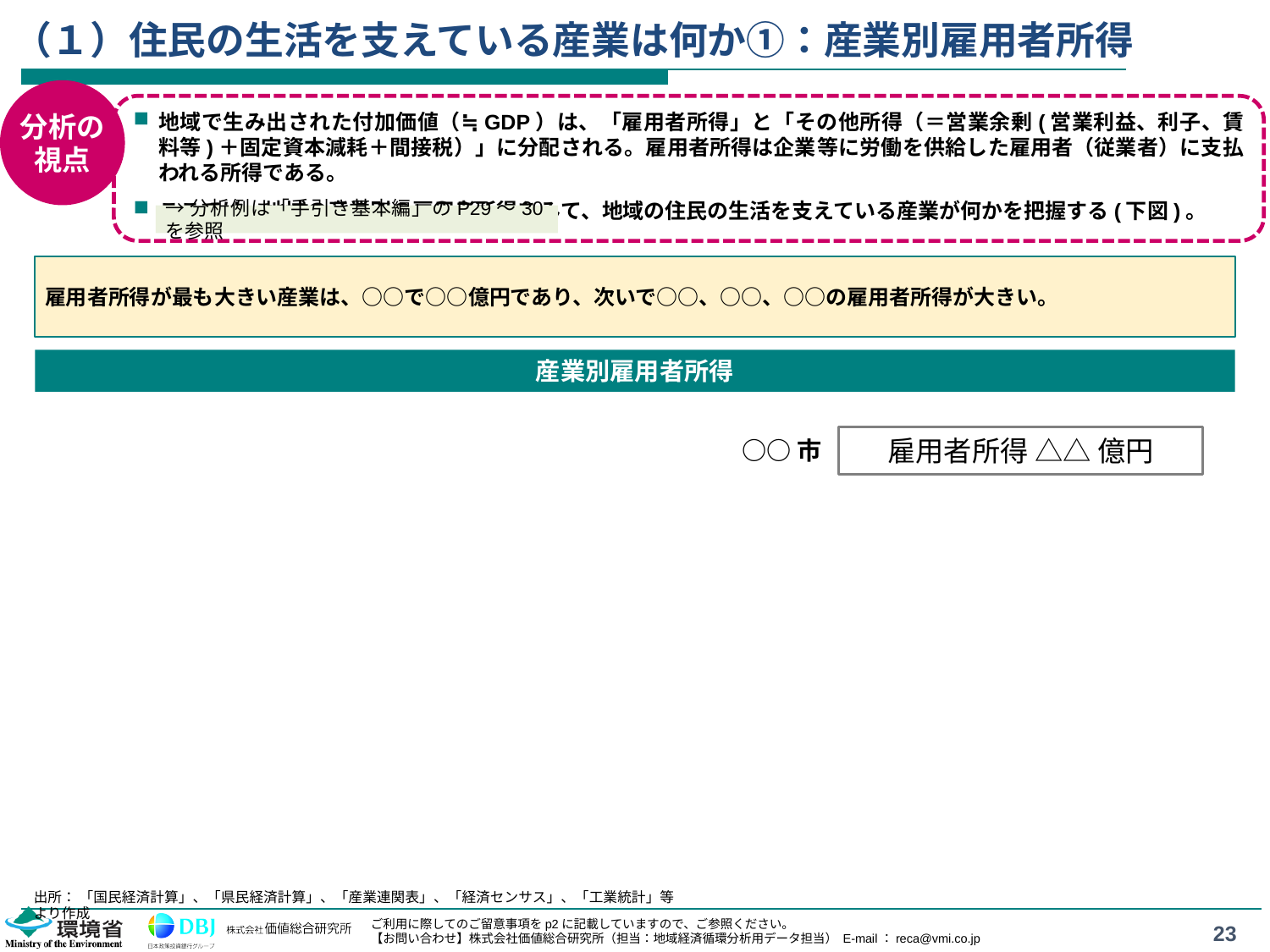

# （１）住民の生活を支えている産業は何か①：産業別雇用者所得
分析の
視点
地域で生み出された付加価値（≒GDP）は、「雇用者所得」と「その他所得（＝営業余剰(営業利益、利子、賃料等)＋固定資本減耗＋間接税）」に分配される。雇用者所得は企業等に労働を供給した雇用者（従業者）に支払われる所得である。
ここでは、地域の産業別の雇用者所得をみて、地域の住民の生活を支えている産業が何かを把握する(下図)。
→分析例は「手引き基本編」のP29～30を参照
雇用者所得が最も大きい産業は、○○で○○億円であり、次いで○○、○○、○○の雇用者所得が大きい。
産業別雇用者所得
雇用者所得 △△ 億円
○○市
出所： 「国民経済計算」、「県民経済計算」、「産業連関表」、「経済センサス」、「工業統計」等より作成
23